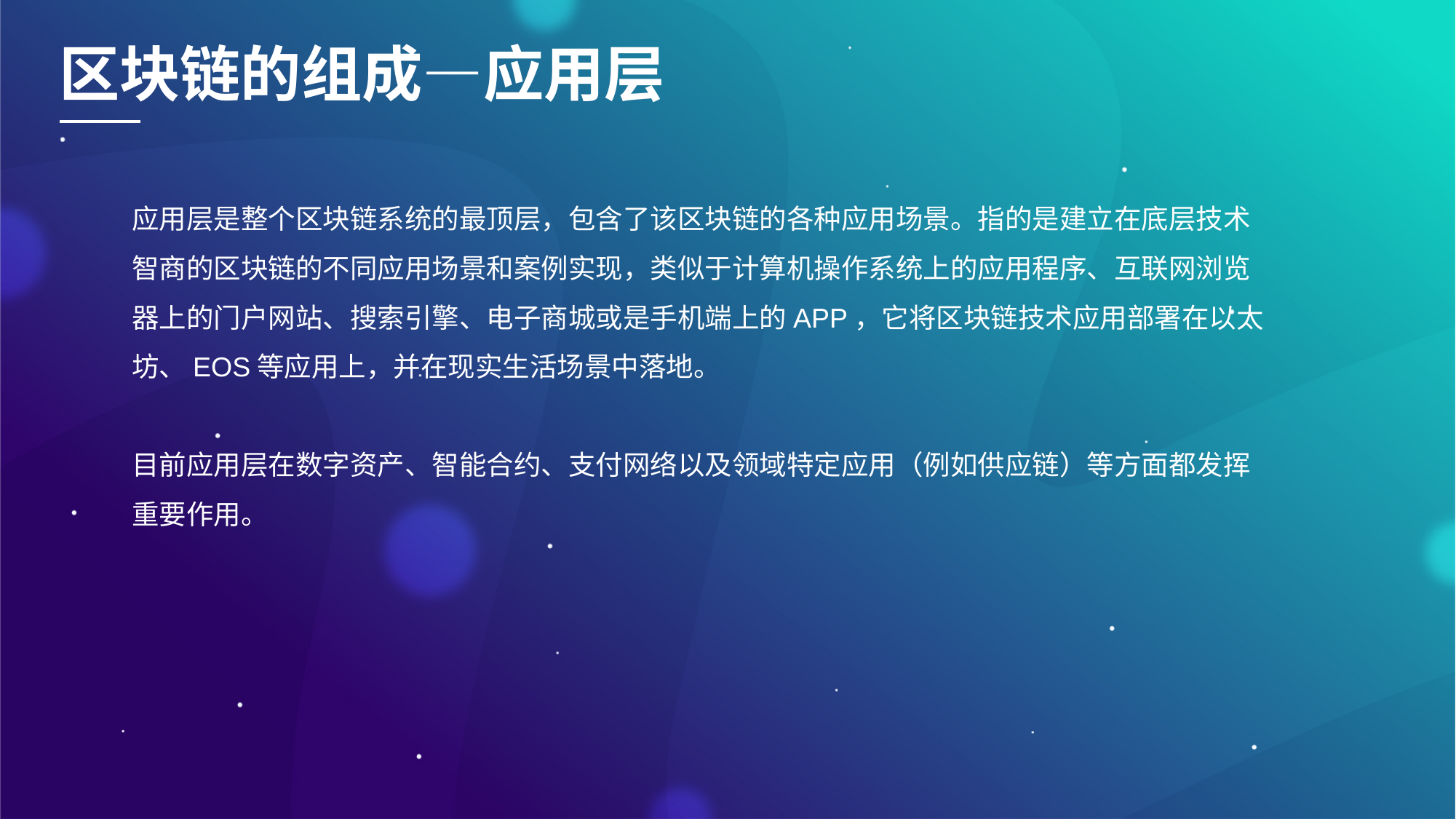

区块链的组成—应用层
应用层是整个区块链系统的最顶层，包含了该区块链的各种应用场景。指的是建立在底层技术智商的区块链的不同应用场景和案例实现，类似于计算机操作系统上的应用程序、互联网浏览器上的门户网站、搜索引擎、电子商城或是手机端上的APP，它将区块链技术应用部署在以太坊、EOS等应用上，并在现实生活场景中落地。

目前应用层在数字资产、智能合约、支付网络以及领域特定应用（例如供应链）等方面都发挥重要作用。